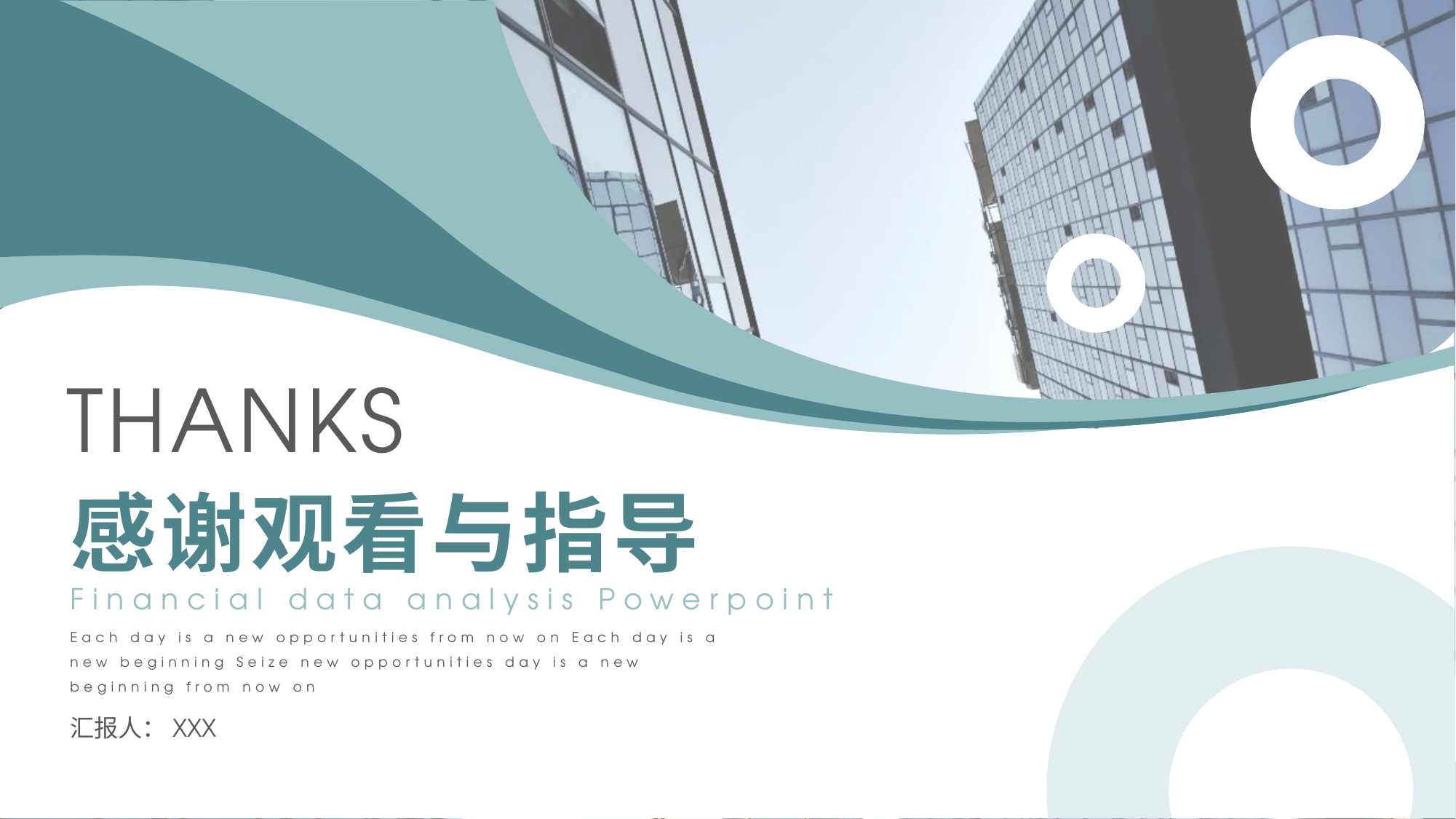

THANKS

感谢观看与指导

Financial data analysis Powerpoint
Each day is a new opportunities from now on Each day is a new beginning Seize new opportunities day is a new beginning from now on
汇报人：XXX